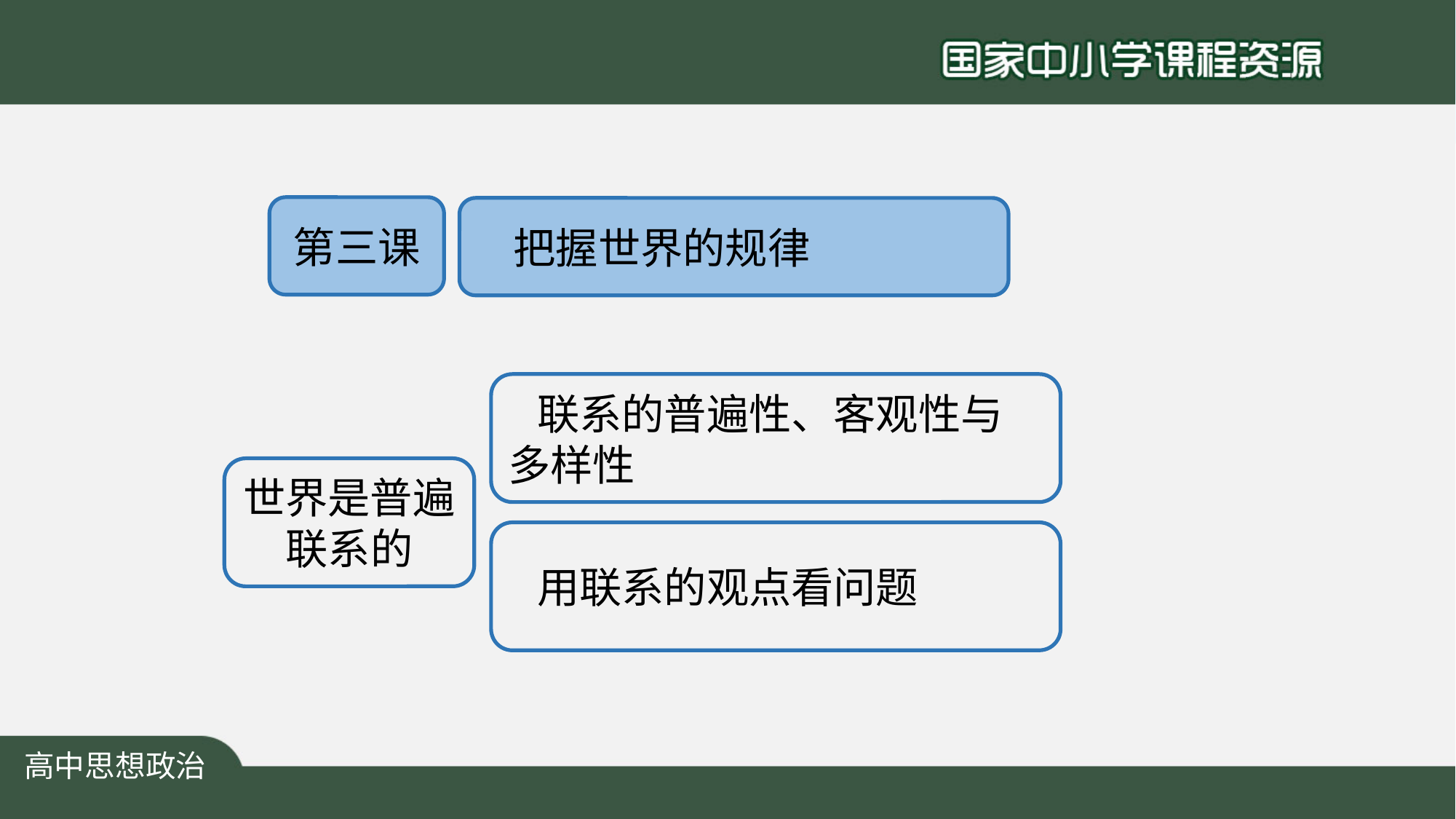

第三课
   把握世界的规律
  联系的普遍性、客观性与多样性
世界是普遍联系的
  用联系的观点看问题